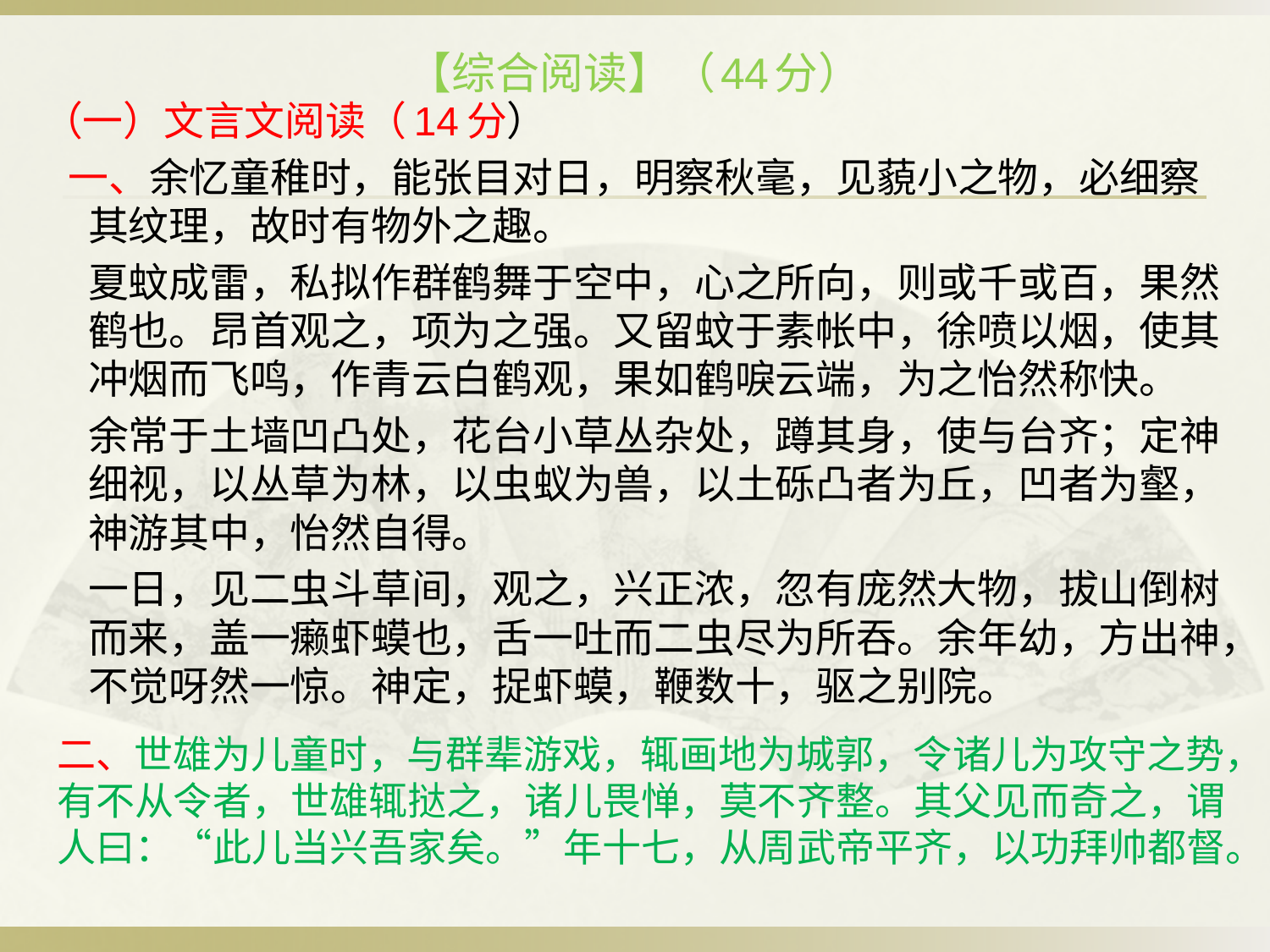

# 【综合阅读】（44分）
（一）文言文阅读（14分）
  一、余忆童稚时，能张目对日，明察秋毫，见藐小之物，必细察其纹理，故时有物外之趣。
		夏蚊成雷，私拟作群鹤舞于空中，心之所向，则或千或百，果然鹤也。昂首观之，项为之强。又留蚊于素帐中，徐喷以烟，使其冲烟而飞鸣，作青云白鹤观，果如鹤唳云端，为之怡然称快。
		余常于土墙凹凸处，花台小草丛杂处，蹲其身，使与台齐；定神细视，以丛草为林，以虫蚁为兽，以土砾凸者为丘，凹者为壑，神游其中，怡然自得。
		一日，见二虫斗草间，观之，兴正浓，忽有庞然大物，拔山倒树而来，盖一癞虾蟆也，舌一吐而二虫尽为所吞。余年幼，方出神，不觉呀然一惊。神定，捉虾蟆，鞭数十，驱之别院。

	二、世雄为儿童时，与群辈游戏，辄画地为城郭，令诸儿为攻守之势，有不从令者，世雄辄挞之，诸儿畏惮，莫不齐整。其父见而奇之，谓人曰：“此儿当兴吾家矣。”年十七，从周武帝平齐，以功拜帅都督。